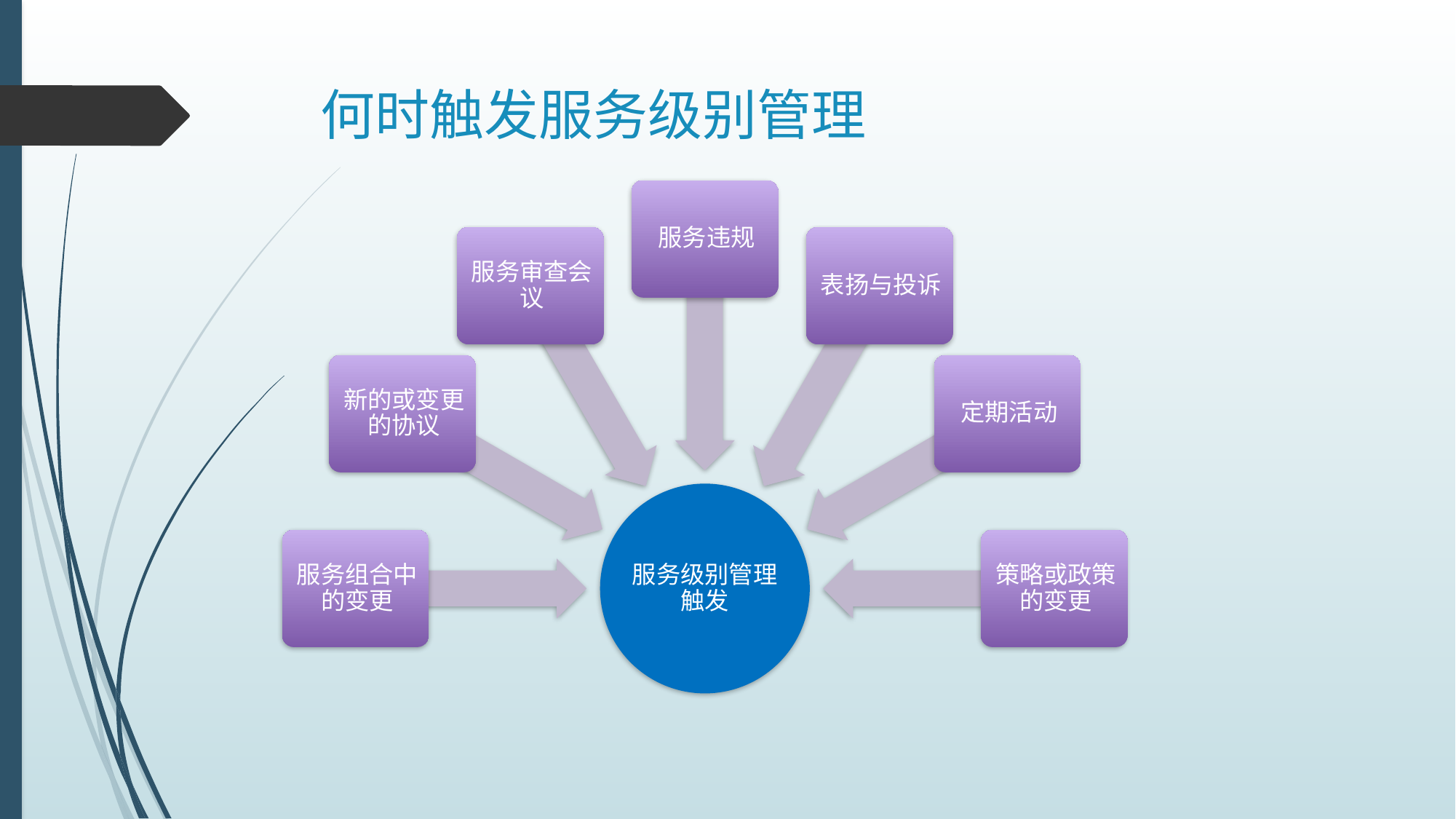

# 何时触发服务级别管理
服务级别管理触发
服务组合中的变更
新的或变更的协议
服务审查会议
服务违规
表扬与投诉
定期活动
策略或政策的变更